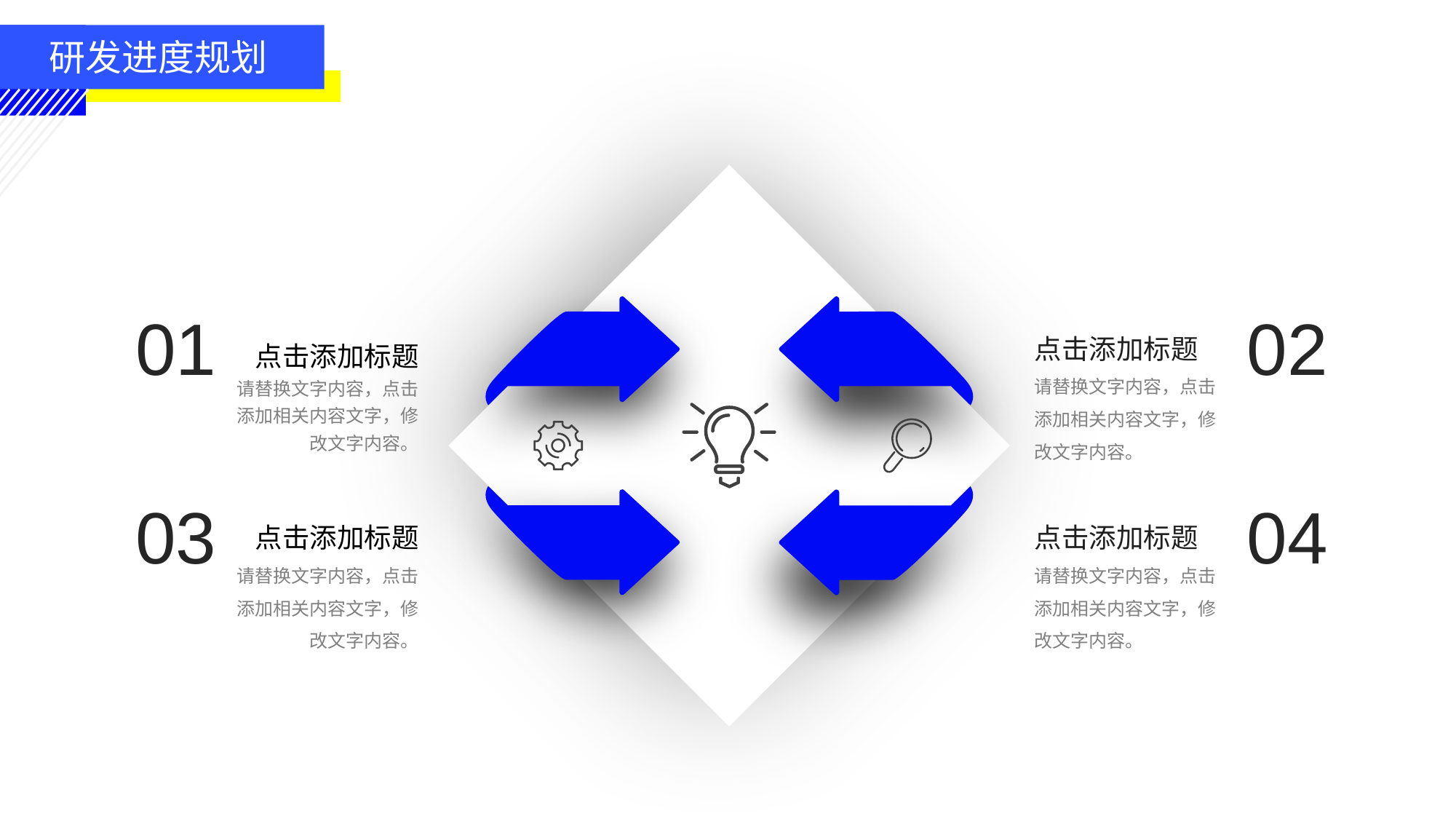

研发进度规划

01
02
点击添加标题
请替换文字内容，点击添加相关内容文字，修改文字内容。
点击添加标题
请替换文字内容，点击添加相关内容文字，修改文字内容。

03
04
点击添加标题
请替换文字内容，点击添加相关内容文字，修改文字内容。
点击添加标题
请替换文字内容，点击添加相关内容文字，修改文字内容。